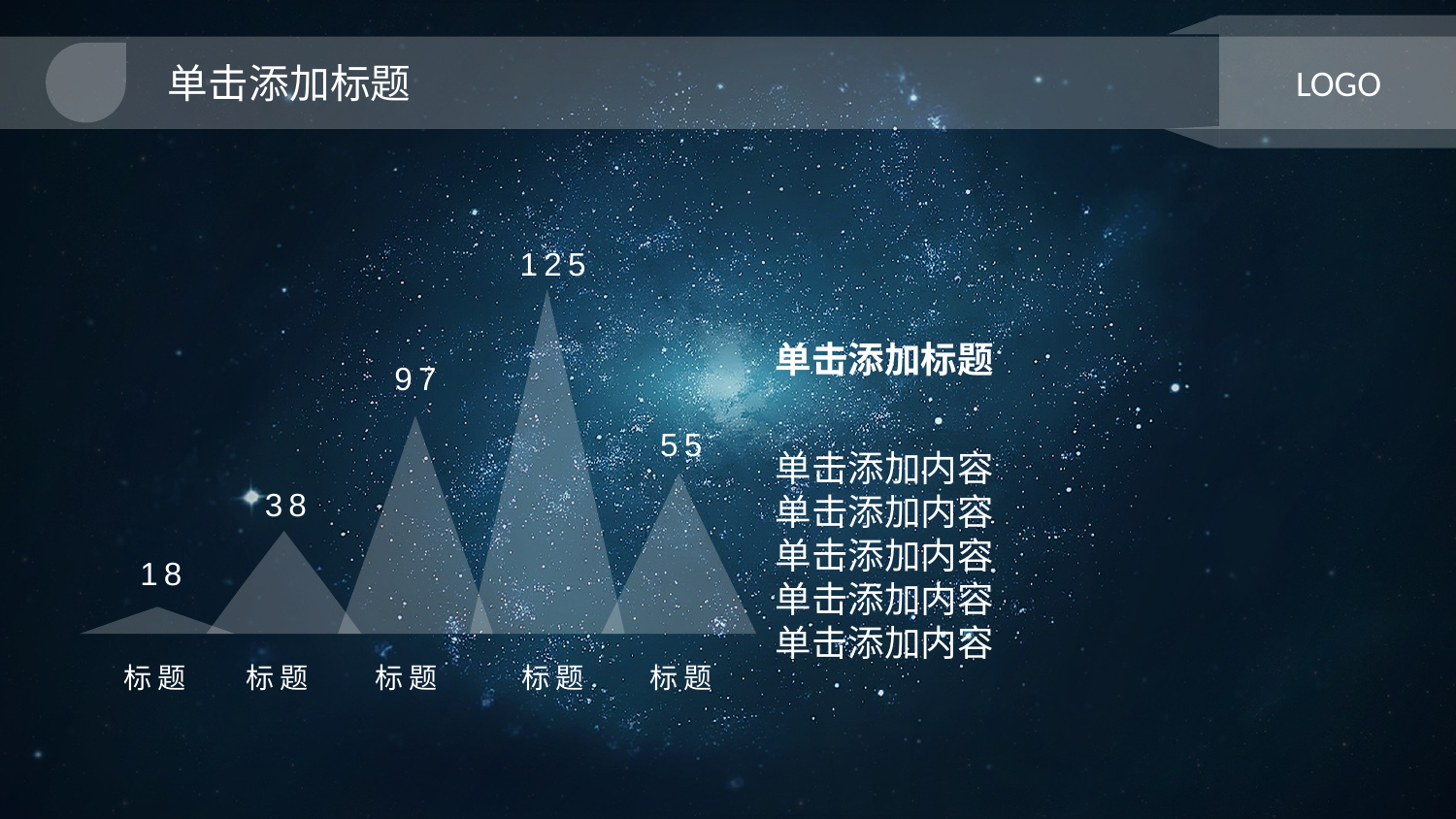

单击添加标题
LOGO
125

单击添加标题

单击添加内容
单击添加内容
单击添加内容
单击添加内容
单击添加内容

97

55

38

18

标题
标题
标题
标题
标题